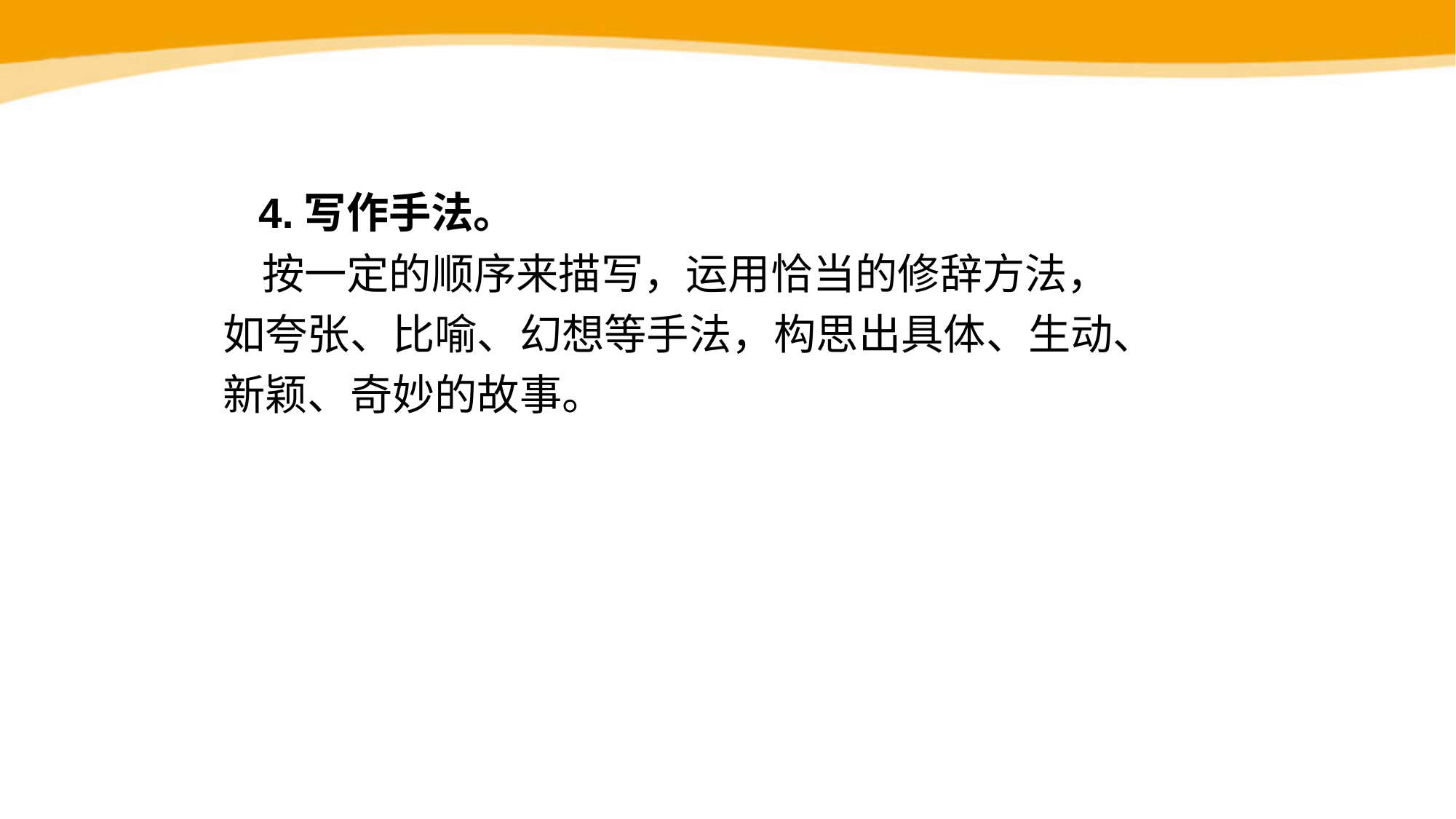

4.写作手法。
   按一定的顺序来描写，运用恰当的修辞方法，如夸张、比喻、幻想等手法，构思出具体、生动、新颖、奇妙的故事。